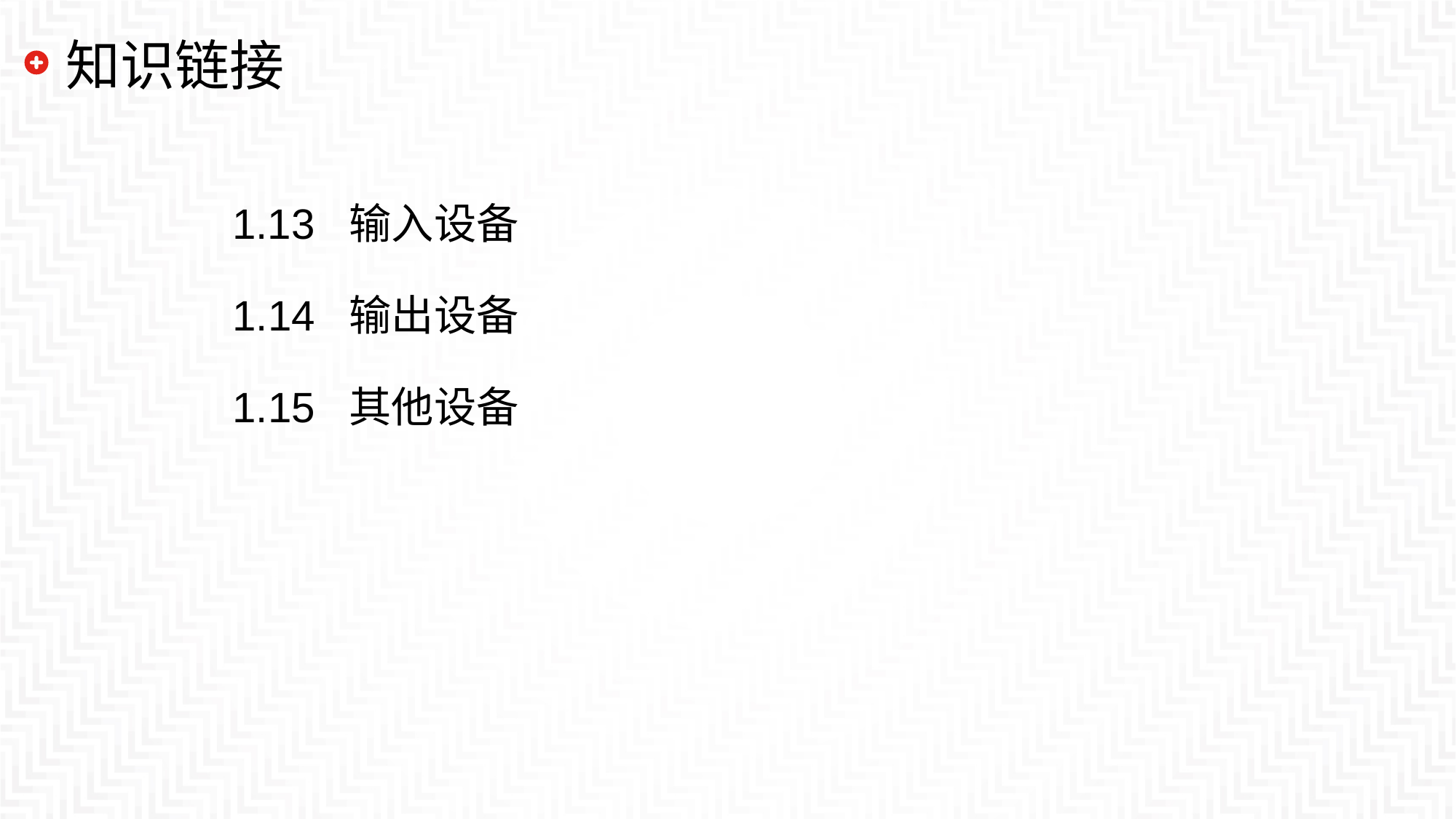

# 知识链接
1.13  输入设备
1.14  输出设备
1.15  其他设备